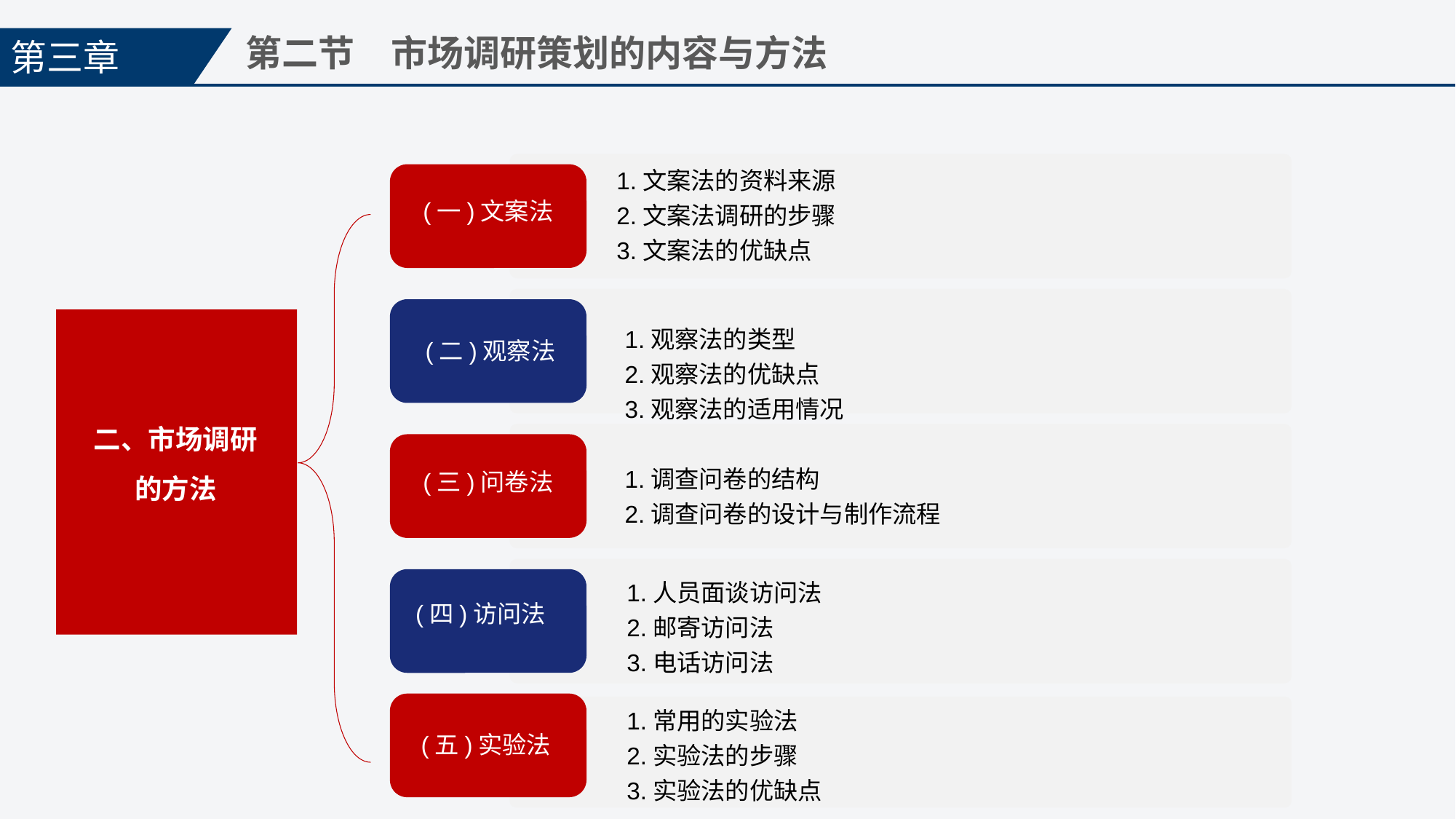

第三章
第二节　市场调研策划的内容与方法

1.文案法的资料来源
2.文案法调研的步骤
3.文案法的优缺点

(一)文案法

(二)观察法

二、市场调研的方法
1.观察法的类型
2.观察法的优缺点
3.观察法的适用情况

(三)问卷法
1.调查问卷的结构
2.调查问卷的设计与制作流程

1.人员面谈访问法
2.邮寄访问法
3.电话访问法

(四)访问法

(五)实验法
1.常用的实验法
2.实验法的步骤
3.实验法的优缺点